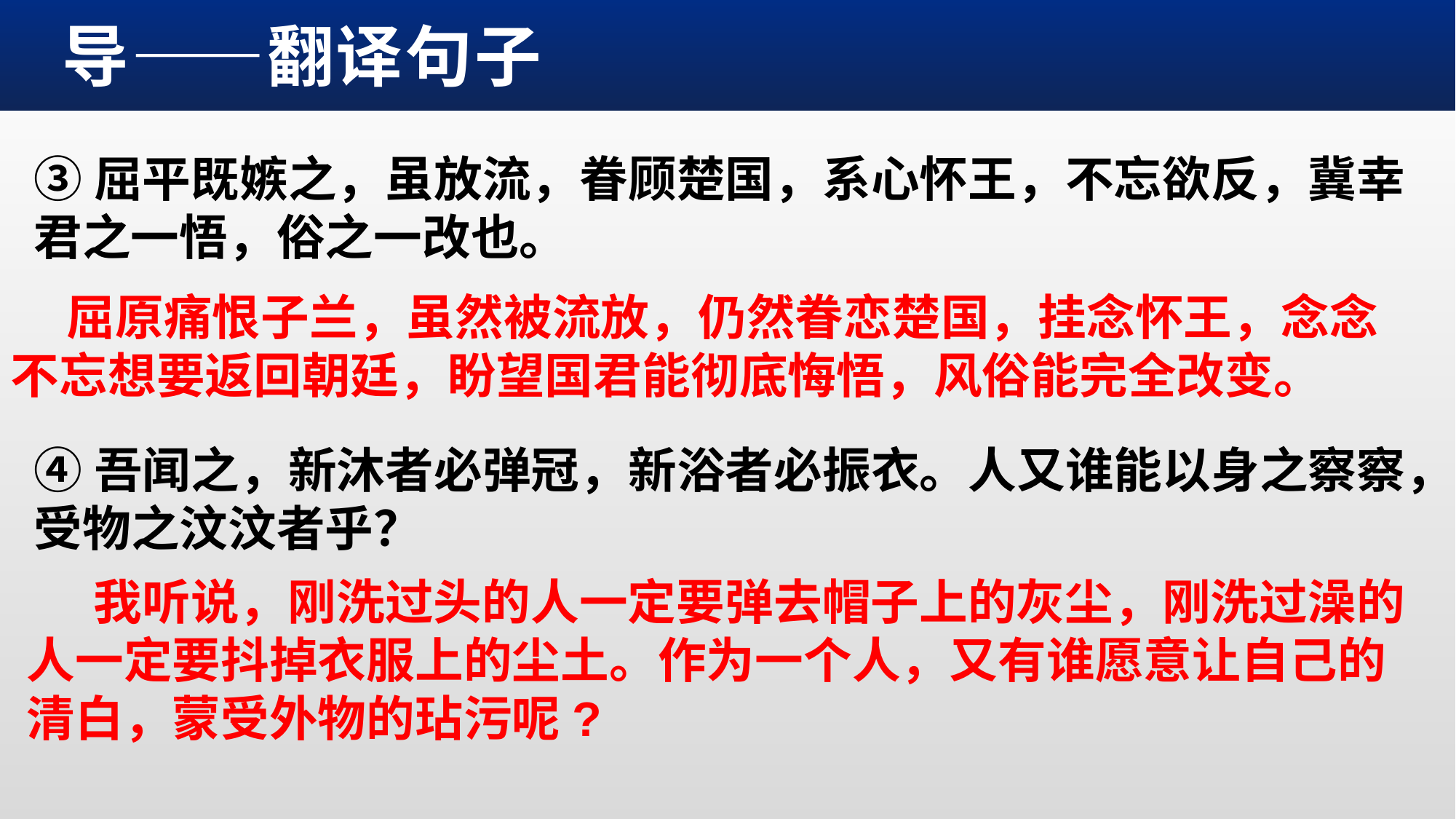

导——翻译句子
③屈平既嫉之，虽放流，眷顾楚国，系心怀王，不忘欲反，冀幸君之一悟，俗之一改也。

④吾闻之，新沐者必弹冠，新浴者必振衣。人又谁能以身之察察，受物之汶汶者乎？
    屈原痛恨子兰，虽然被流放，仍然眷恋楚国，挂念怀王，念念不忘想要返回朝廷，盼望国君能彻底悔悟，风俗能完全改变。

     我听说，刚洗过头的人一定要弹去帽子上的灰尘，刚洗过澡的人一定要抖掉衣服上的尘土。作为一个人，又有谁愿意让自己的清白，蒙受外物的玷污呢?